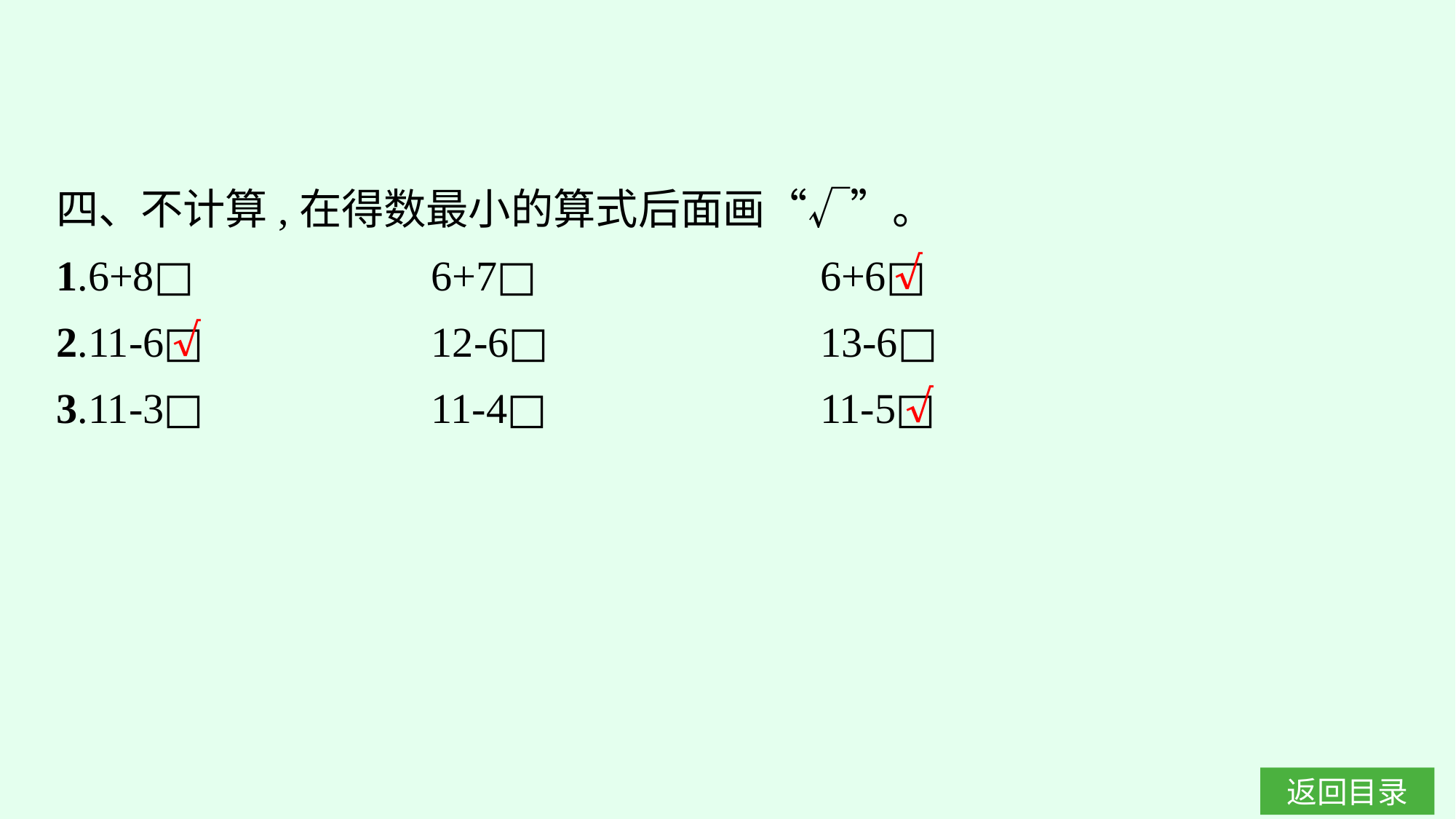

四、不计算,在得数最小的算式后面画“√”。
1.6+8□　　　　　	6+7□　　　　　	6+6□
2.11-6□		12-6□				13-6□
3.11-3□		11-4□				11-5□
√
√
√